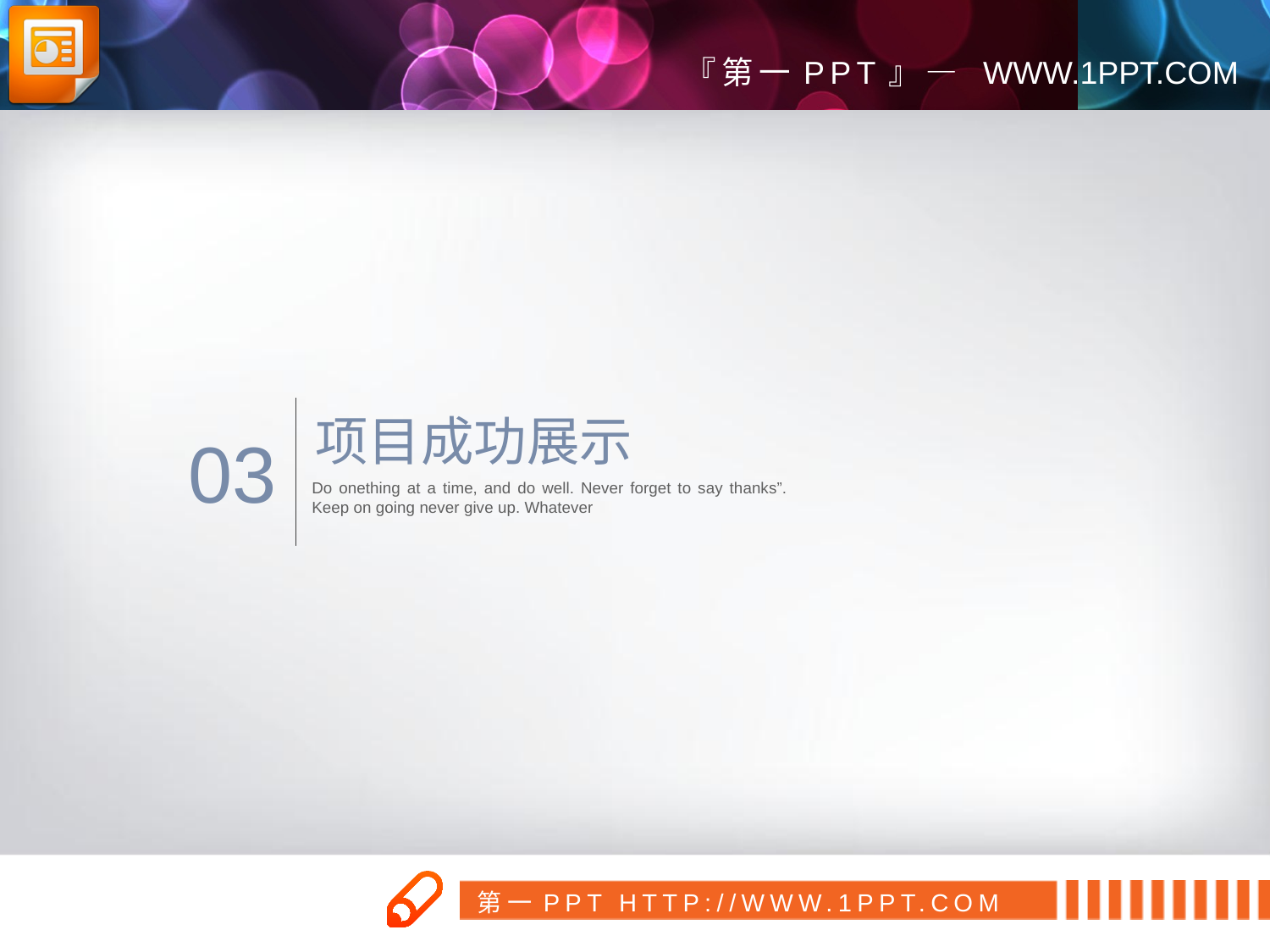

项目成功展示
03
Do onething at a time, and do well. Never forget to say thanks”. Keep on going never give up. Whatever